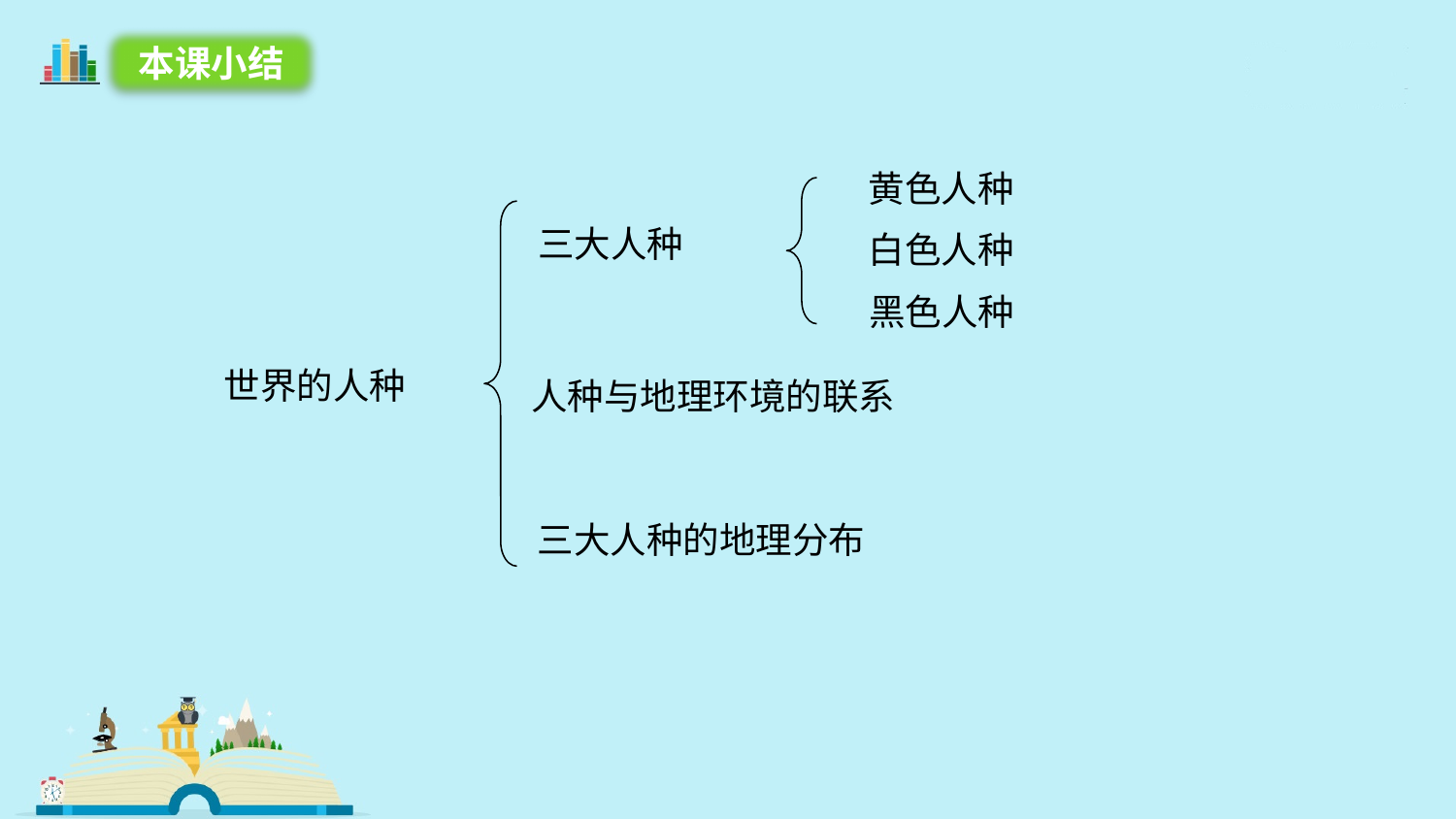

本课小结
黄色人种

三大人种
白色人种
黑色人种
世界的人种
人种与地理环境的联系
三大人种的地理分布